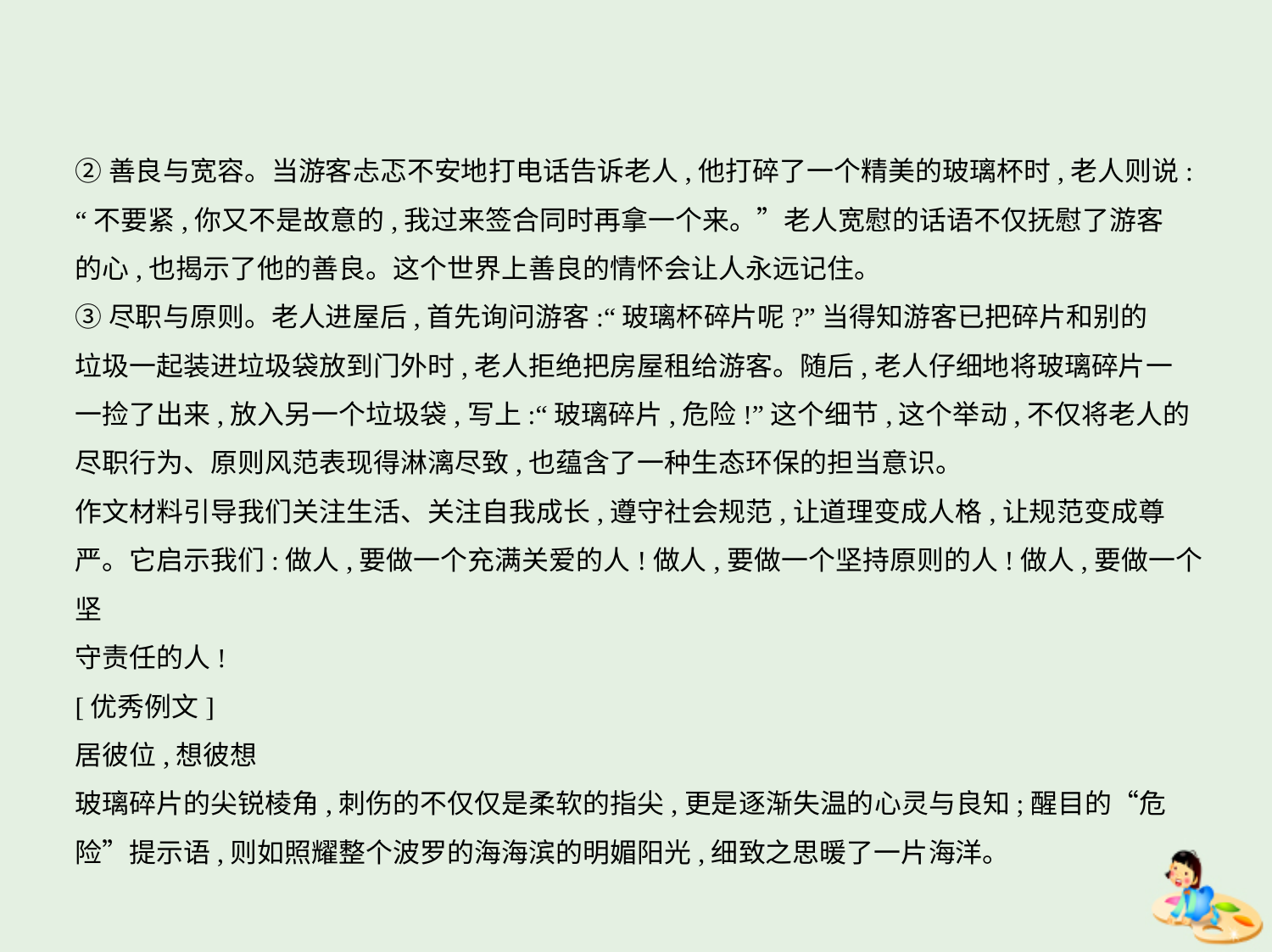

②善良与宽容。当游客忐忑不安地打电话告诉老人,他打碎了一个精美的玻璃杯时,老人则说:
“不要紧,你又不是故意的,我过来签合同时再拿一个来。”老人宽慰的话语不仅抚慰了游客
的心,也揭示了他的善良。这个世界上善良的情怀会让人永远记住。
③尽职与原则。老人进屋后,首先询问游客:“玻璃杯碎片呢?”当得知游客已把碎片和别的
垃圾一起装进垃圾袋放到门外时,老人拒绝把房屋租给游客。随后,老人仔细地将玻璃碎片一
一捡了出来,放入另一个垃圾袋,写上:“玻璃碎片,危险!”这个细节,这个举动,不仅将老人的
尽职行为、原则风范表现得淋漓尽致,也蕴含了一种生态环保的担当意识。
作文材料引导我们关注生活、关注自我成长,遵守社会规范,让道理变成人格,让规范变成尊
严。它启示我们:做人,要做一个充满关爱的人!做人,要做一个坚持原则的人!做人,要做一个坚
守责任的人!
[优秀例文]
居彼位,想彼想
玻璃碎片的尖锐棱角,刺伤的不仅仅是柔软的指尖,更是逐渐失温的心灵与良知;醒目的“危
险”提示语,则如照耀整个波罗的海海滨的明媚阳光,细致之思暖了一片海洋。